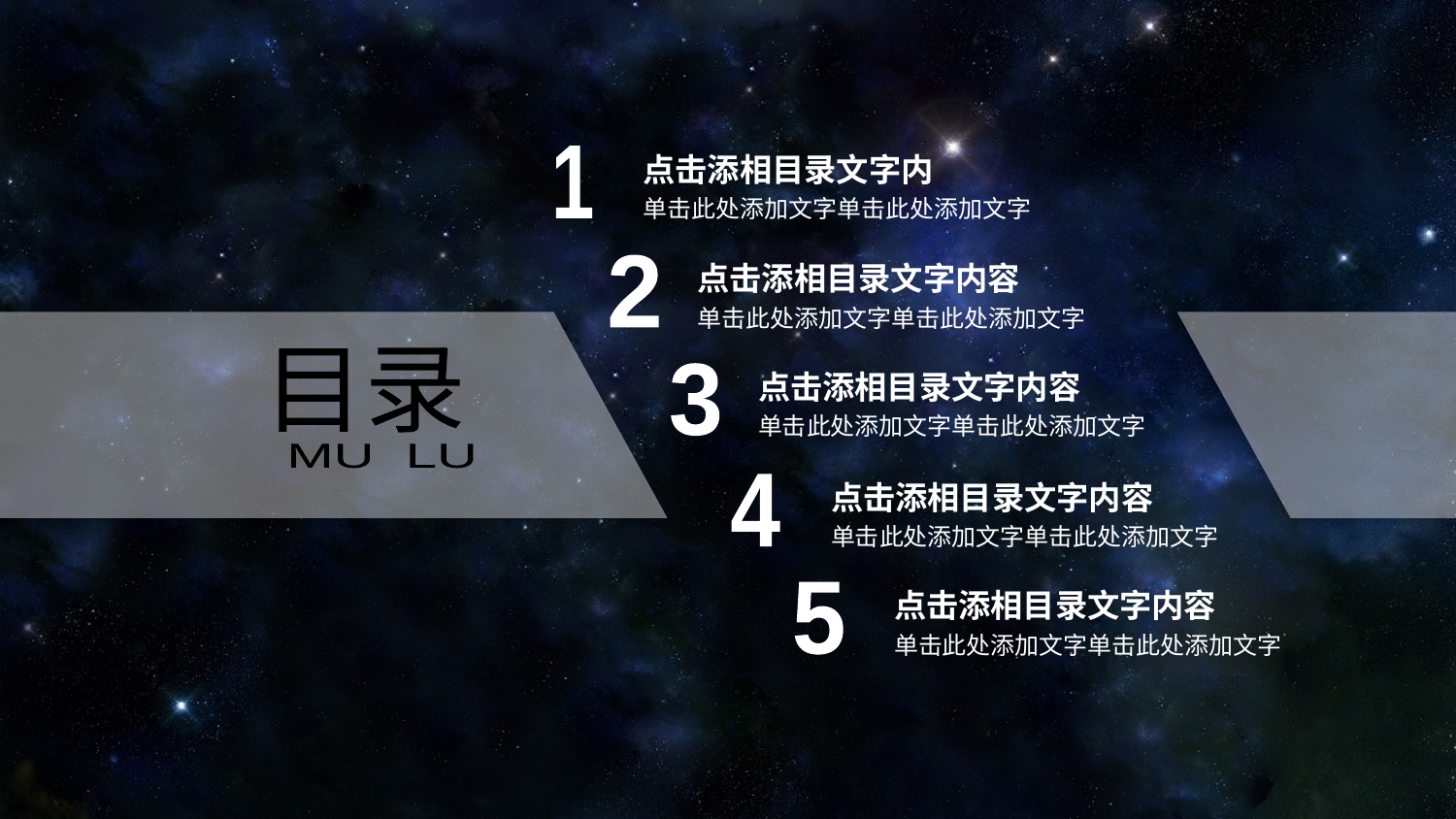

点击添相目录文字内
单击此处添加文字单击此处添加文字
1
点击添相目录文字内容
单击此处添加文字单击此处添加文字
2

目录
点击添相目录文字内容
单击此处添加文字单击此处添加文字
3
MU  LU
点击添相目录文字内容
单击此处添加文字单击此处添加文字
4
点击添相目录文字内容
单击此处添加文字单击此处添加文字
5